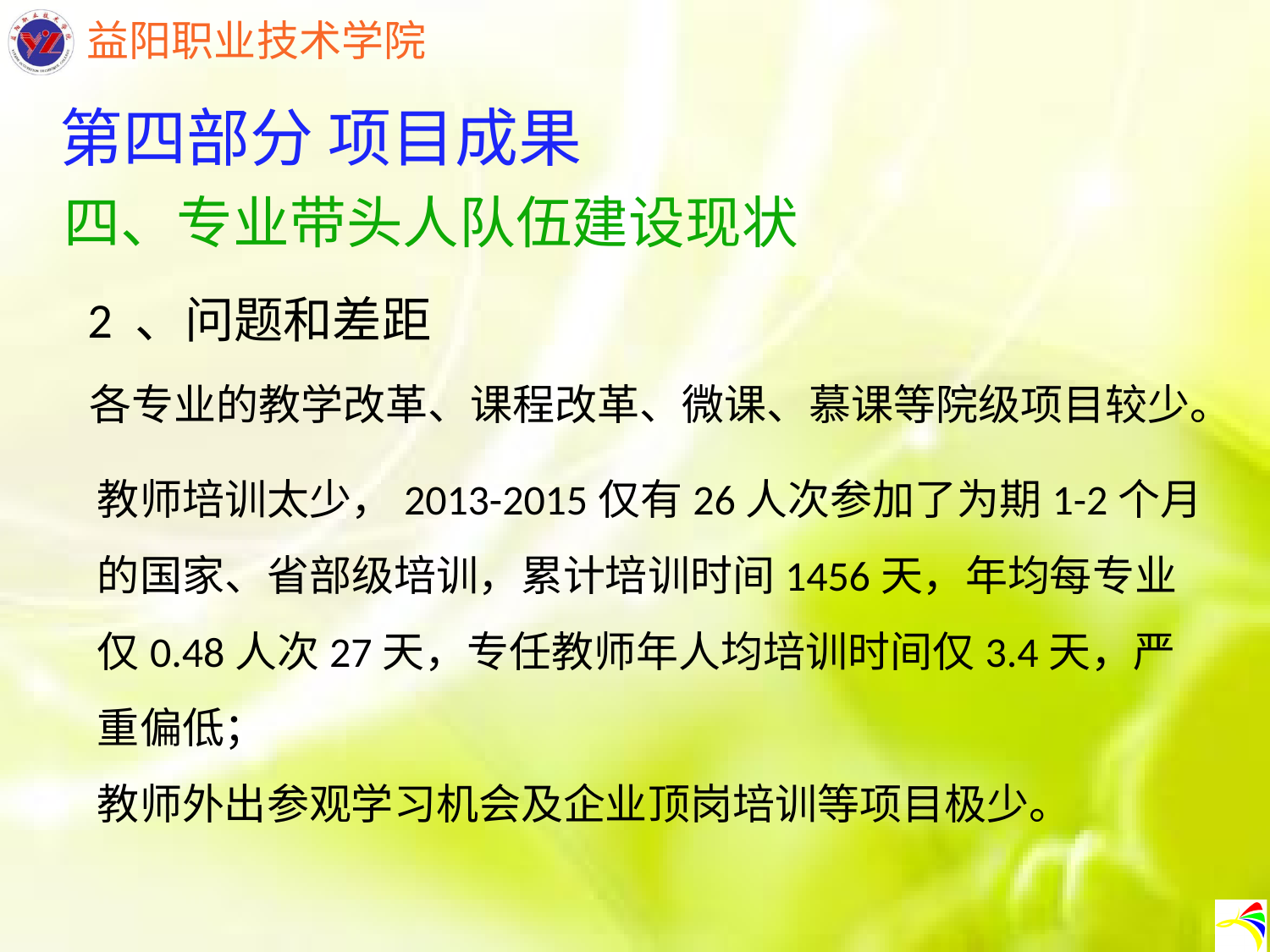

第四部分 项目成果
四、专业带头人队伍建设现状
2 、问题和差距
各专业的教学改革、课程改革、微课、慕课等院级项目较少。
教师培训太少，2013-2015仅有26人次参加了为期1-2个月的国家、省部级培训，累计培训时间1456天，年均每专业仅0.48人次27天，专任教师年人均培训时间仅3.4天，严重偏低；
教师外出参观学习机会及企业顶岗培训等项目极少。